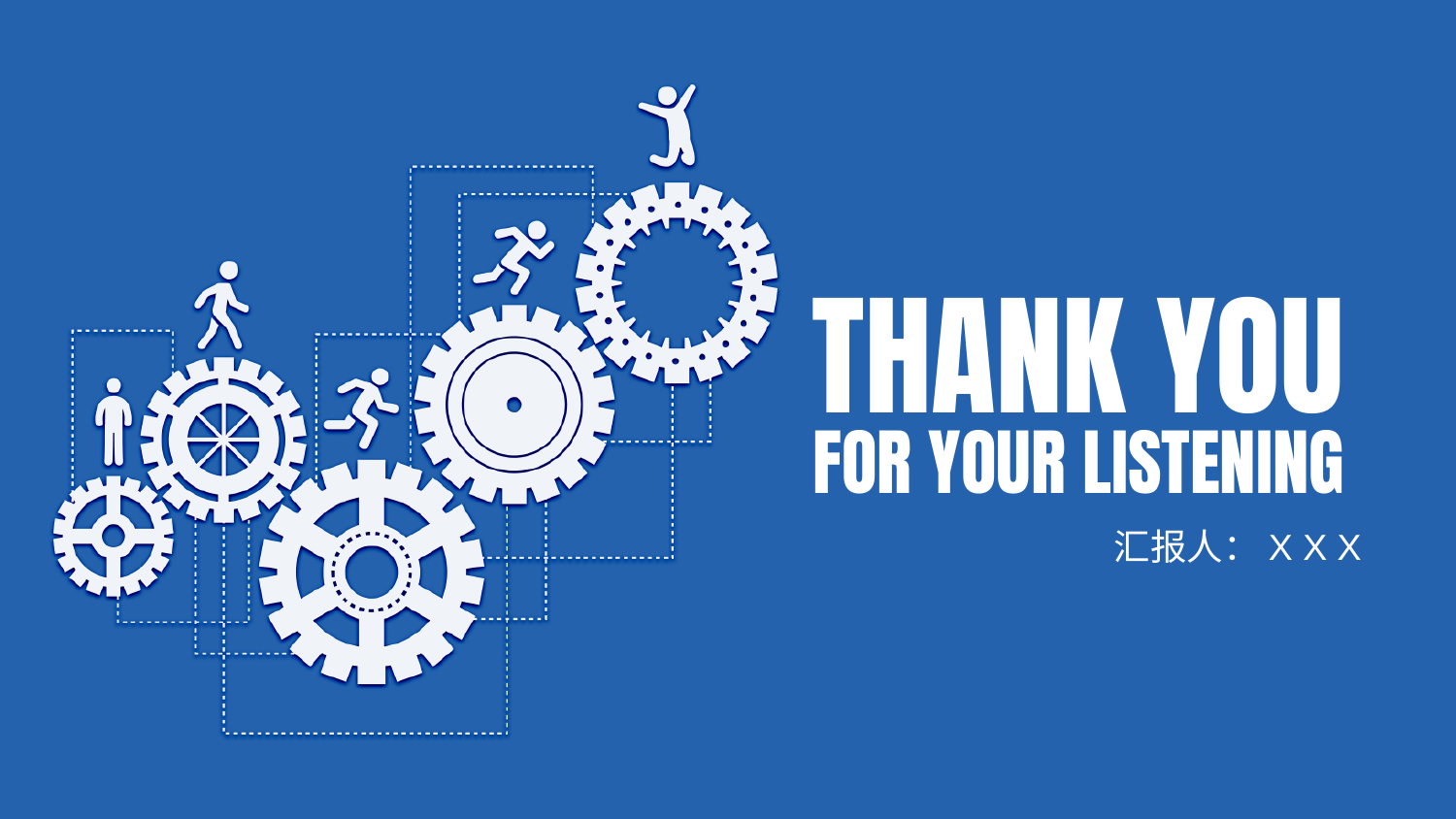

THANK YOU
FOR YOUR LISTENING
汇报人：X X X